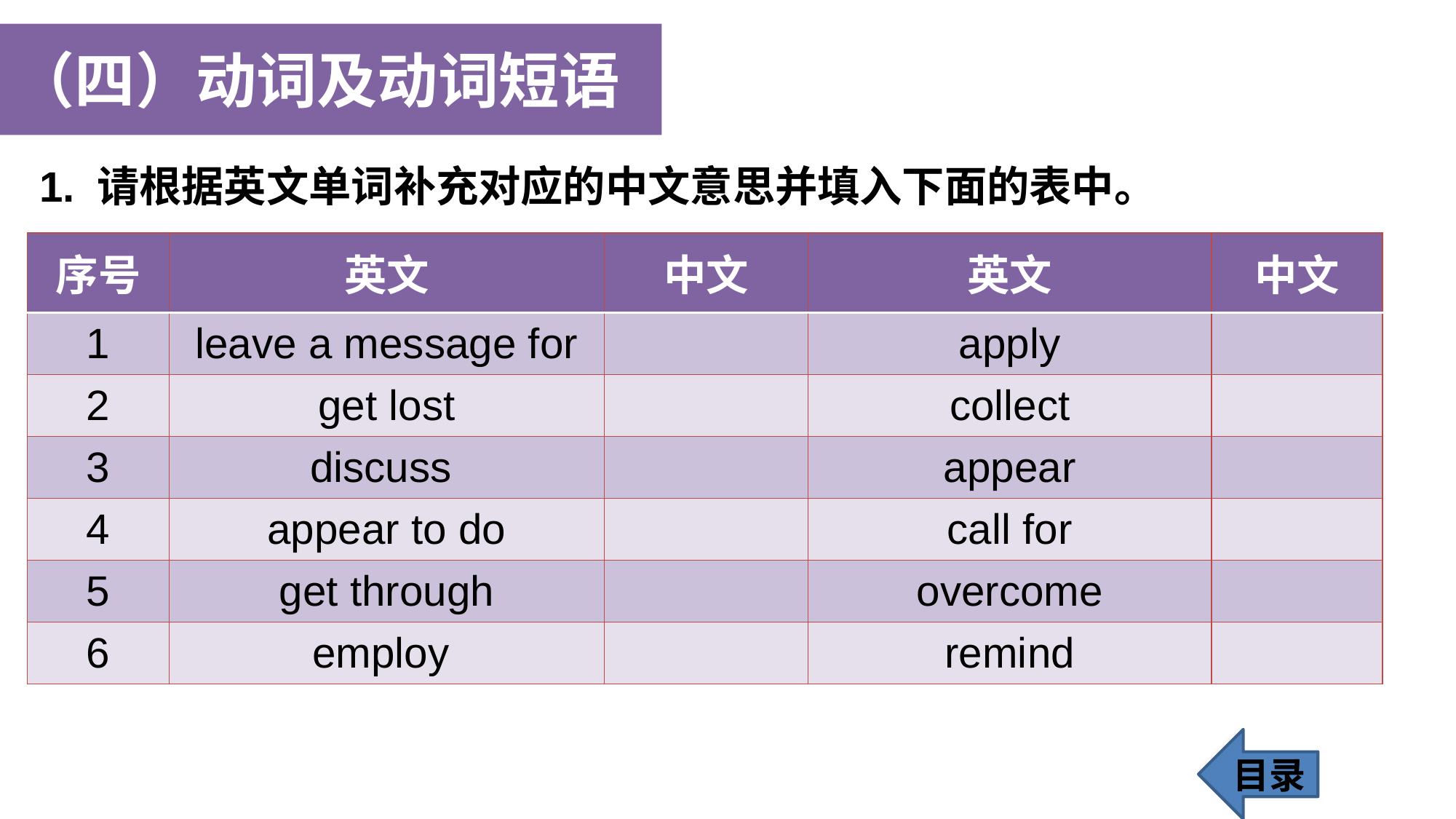

（四）动词及动词短语
1. 请根据英文单词补充对应的中文意思并填入下面的表中。
| 序号 | 英文 | 中文 | 英文 | 中文 |
| --- | --- | --- | --- | --- |
| 1 | leave a message for |  | apply |  |
| 2 | get lost |  | collect |  |
| 3 | discuss |  | appear |  |
| 4 | appear to do |  | call for |  |
| 5 | get through |  | overcome |  |
| 6 | employ |  | remind |  |
目录
110